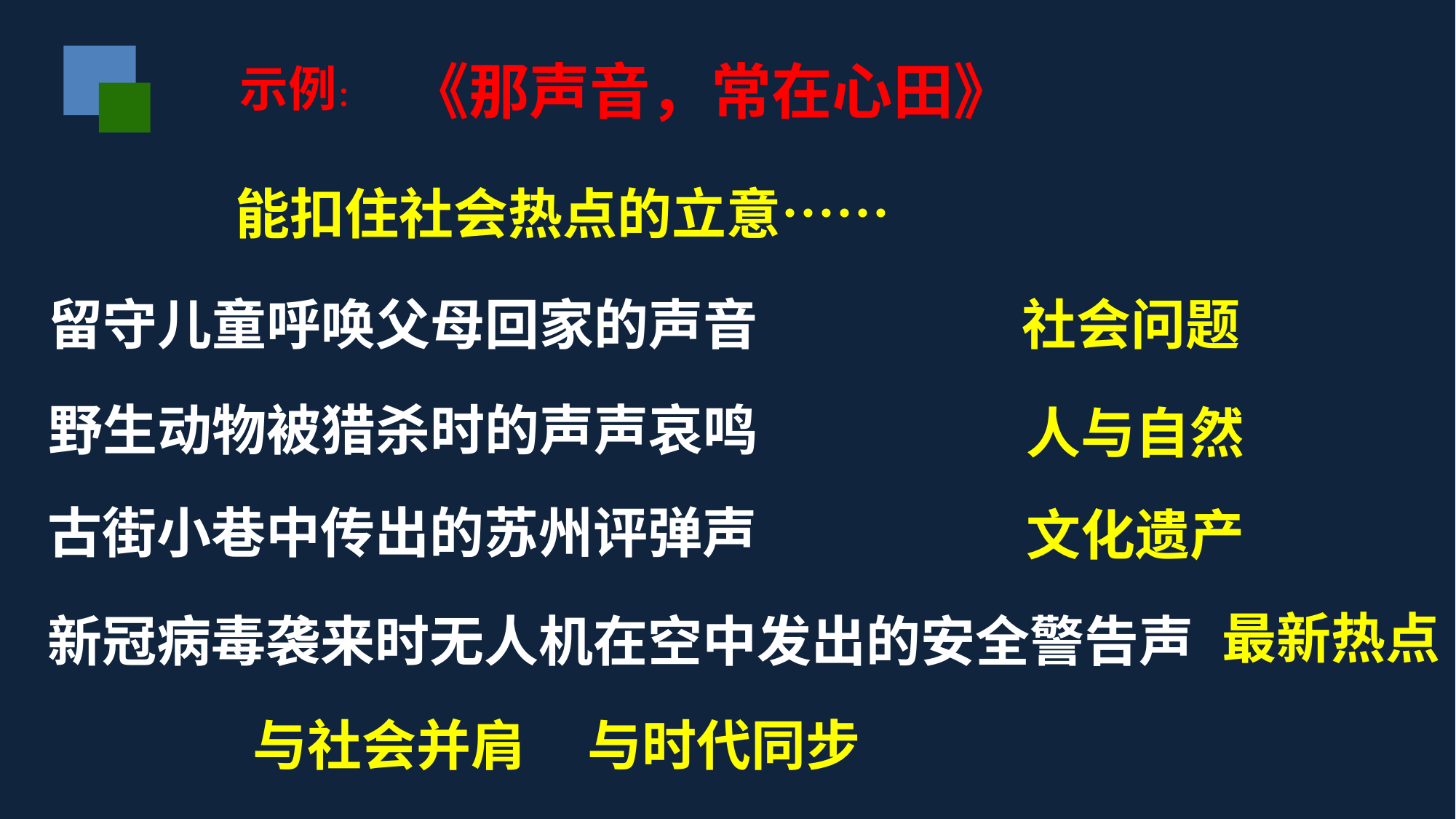

《那声音，常在心田》
示例：
能扣住社会热点的立意……
社会问题
留守儿童呼唤父母回家的声音
野生动物被猎杀时的声声哀鸣
人与自然
古街小巷中传出的苏州评弹声
文化遗产
最新热点
新冠病毒袭来时无人机在空中发出的安全警告声
与社会并肩     与时代同步